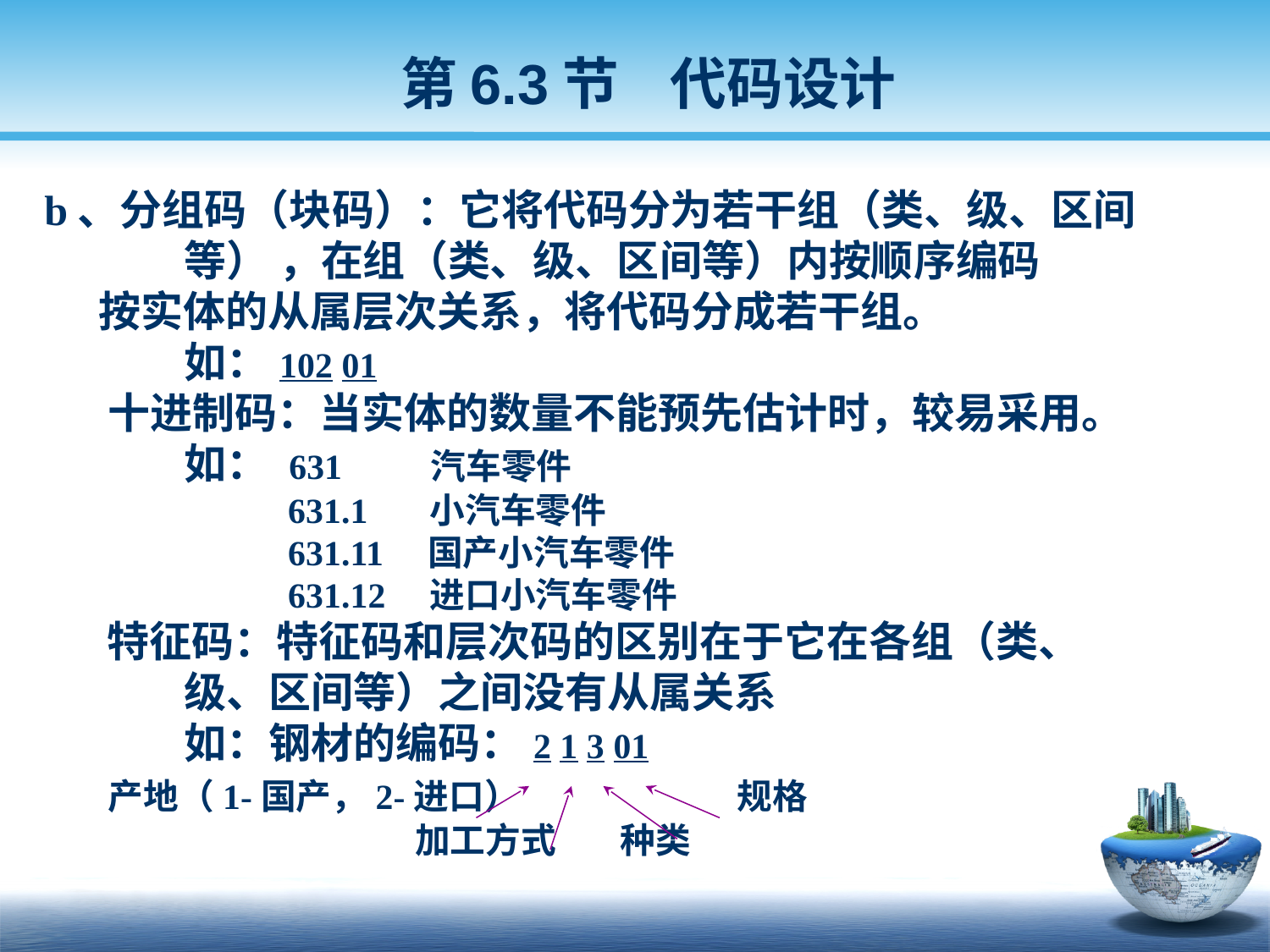

第6.3节    代码设计

   b、分组码（块码）：它将代码分为若干组（类、级、区间
                 等） ，在组（类、级、区间等）内按顺序编码
        按实体的从属层次关系，将代码分成若干组。
                 如：102 01
         十进制码：当实体的数量不能预先估计时，较易采用。
                 如： 631         汽车零件
                               631.1      小汽车零件
                               631.11    国产小汽车零件
                               631.12    进口小汽车零件
         特征码：特征码和层次码的区别在于它在各组（类、
                 级、区间等）之间没有从属关系
                 如：钢材的编码：2 1 3 01
         产地（1-国产，2-进口）                           规格
                                                 加工方式        种类